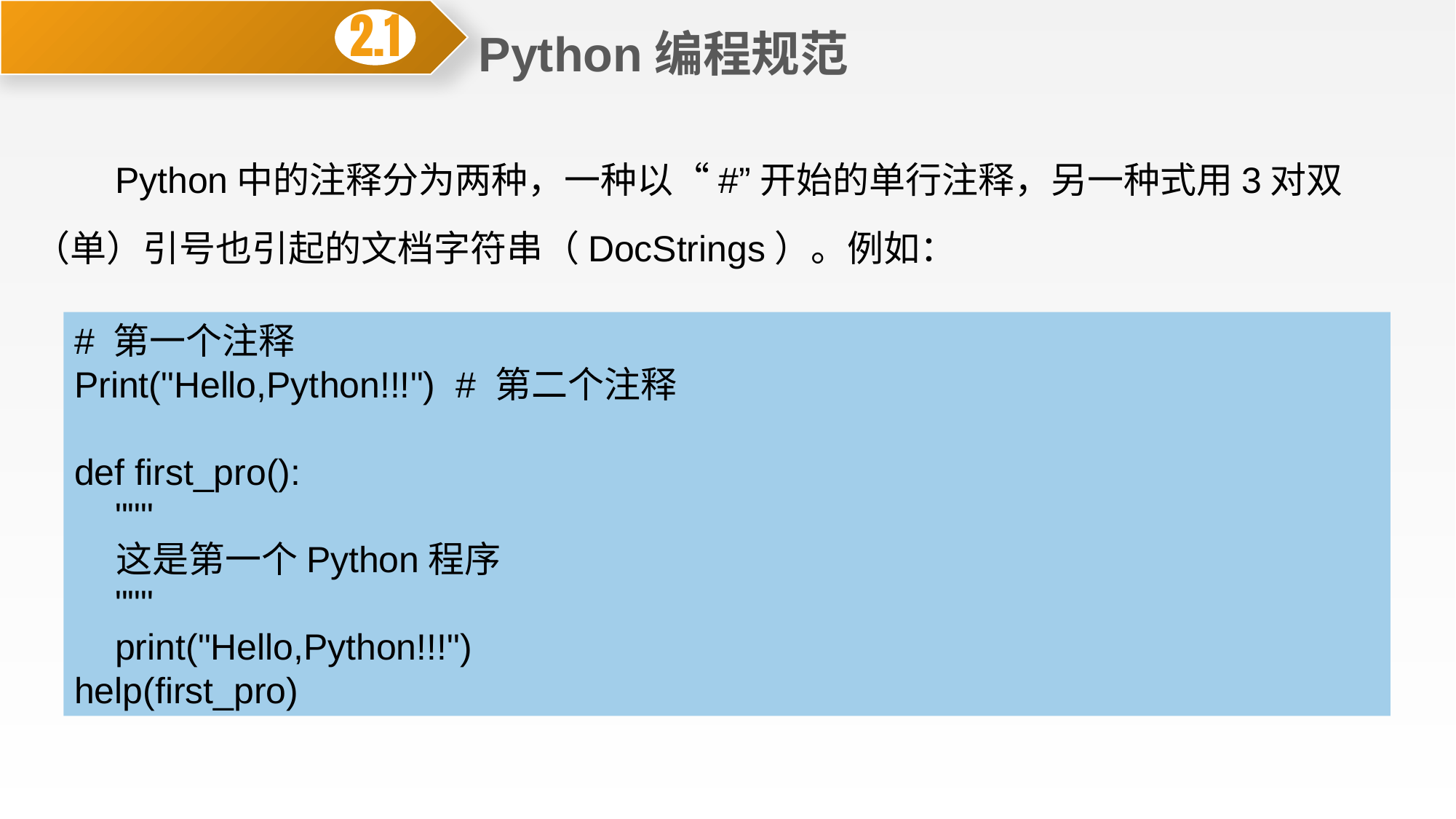

Python编程规范
2.1
        Python中的注释分为两种，一种以“#”开始的单行注释，另一种式用3对双（单）引号也引起的文档字符串（DocStrings）。例如：
# 第一个注释
Print("Hello,Python!!!")  # 第二个注释

def first_pro():
    """
    这是第一个Python程序
    """
    print("Hello,Python!!!")
help(first_pro)